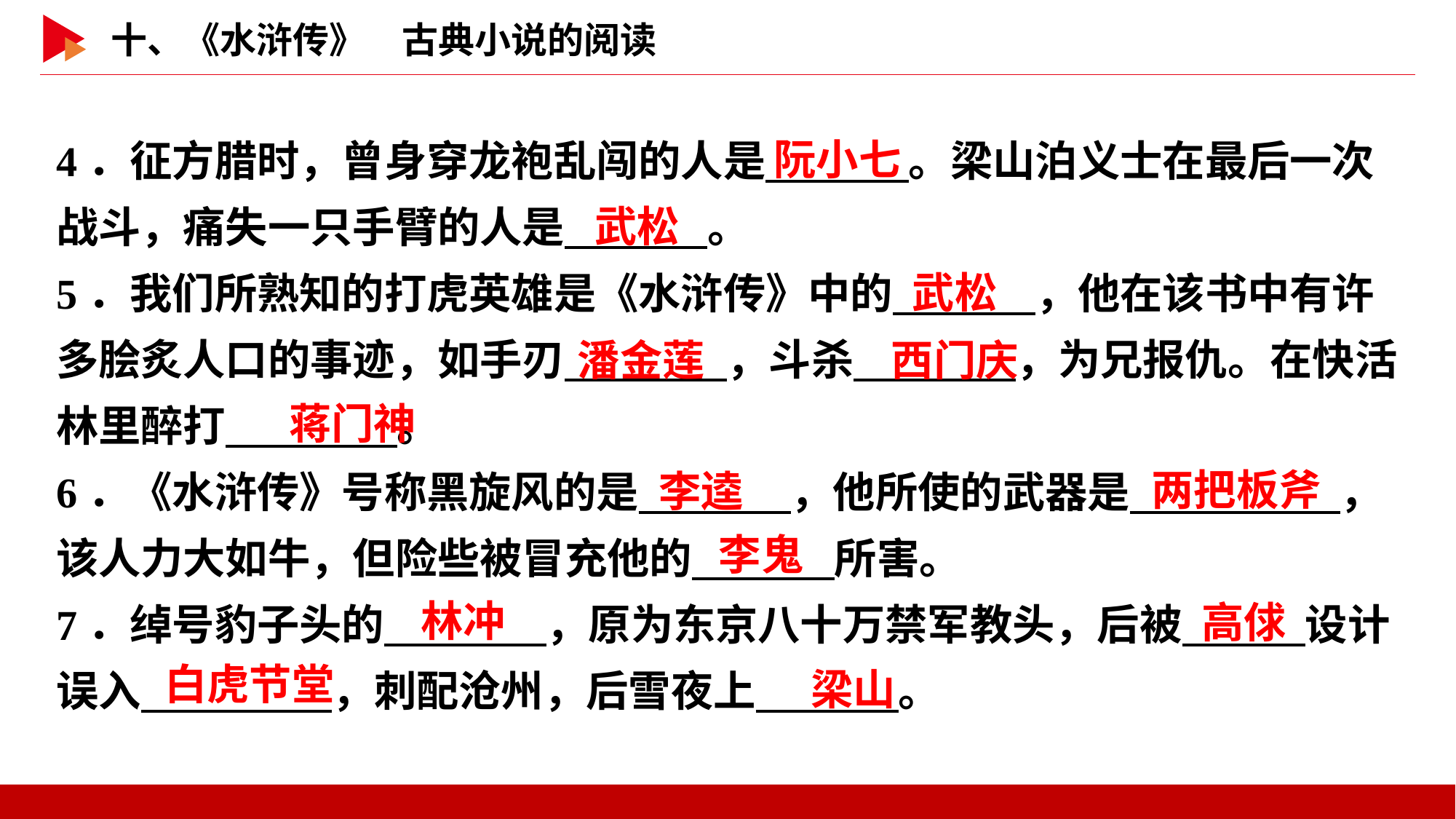

阮小七
4．征方腊时，曾身穿龙袍乱闯的人是　      　。梁山泊义士在最后一次战斗，痛失一只手臂的人是　      　。
5．我们所熟知的打虎英雄是《水浒传》中的　      　，他在该书中有许多脍炙人口的事迹，如手刃　        　，斗杀　        　，为兄报仇。在快活林里醉打　         　。
6．《水浒传》号称黑旋风的是　       　，他所使的武器是　             　，该人力大如牛，但险些被冒充他的　      　所害。
7．绰号豹子头的　        　，原为东京八十万禁军教头，后被　    　设计误入　           　，刺配沧州，后雪夜上　      　。
武松
武松
西门庆
潘金莲
蒋门神
两把板斧
李逵
李鬼
林冲
高俅
白虎节堂
梁山